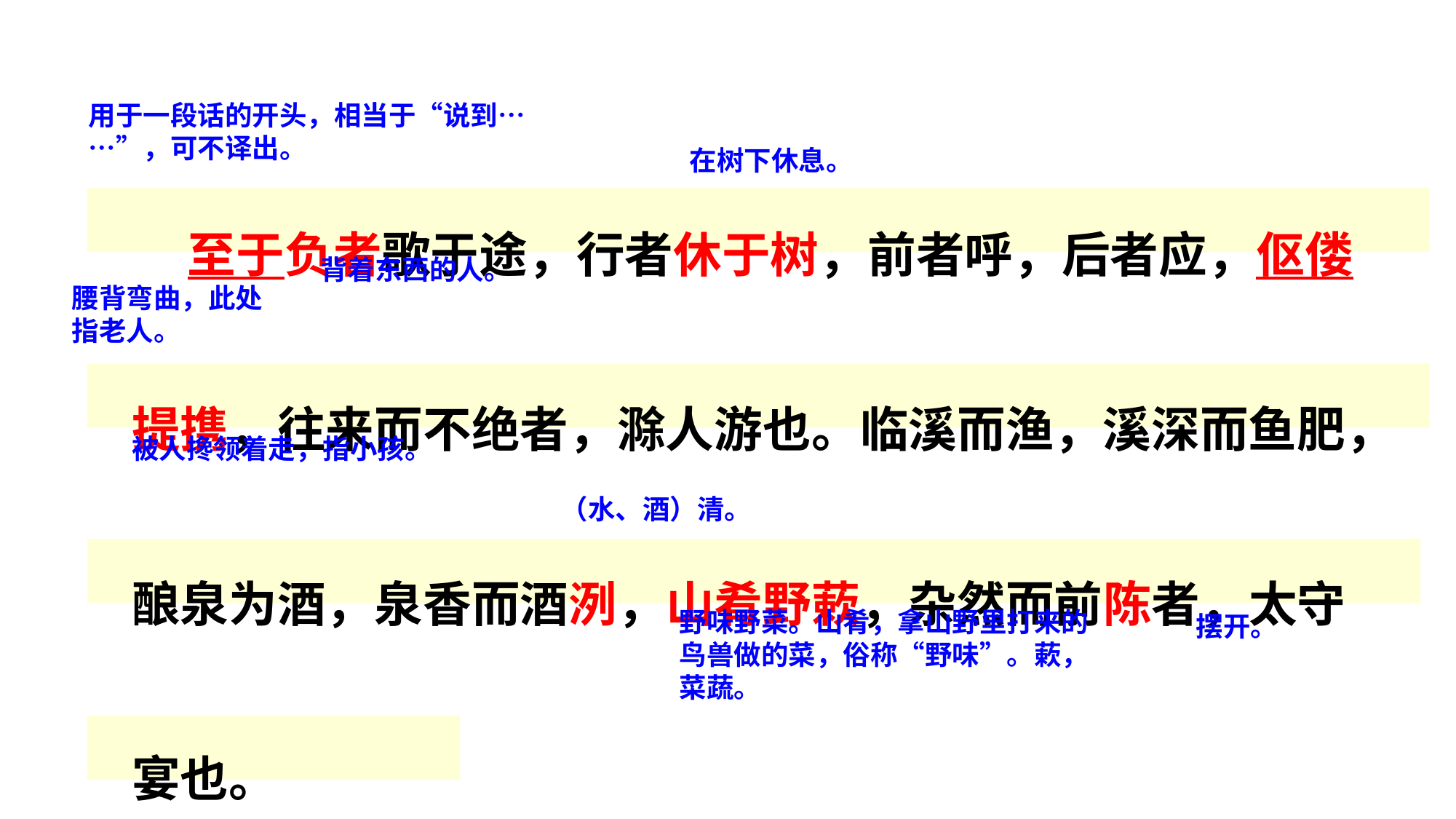

用于一段话的开头，相当于“说到……”，可不译出。
    至于负者歌于途，行者休于树，前者呼，后者应，伛偻提携，往来而不绝者，滁人游也。临溪而渔，溪深而鱼肥，酿泉为酒，泉香而酒洌，山肴野蔌，杂然而前陈者，太守宴也。
在树下休息。

背着东西的人。
腰背弯曲，此处指老人。

被人搀领着走，指小孩。
（水、酒）清。

野味野菜。山肴，拿山野里打来的鸟兽做的菜，俗称“野味”。蔌，菜蔬。
摆开。